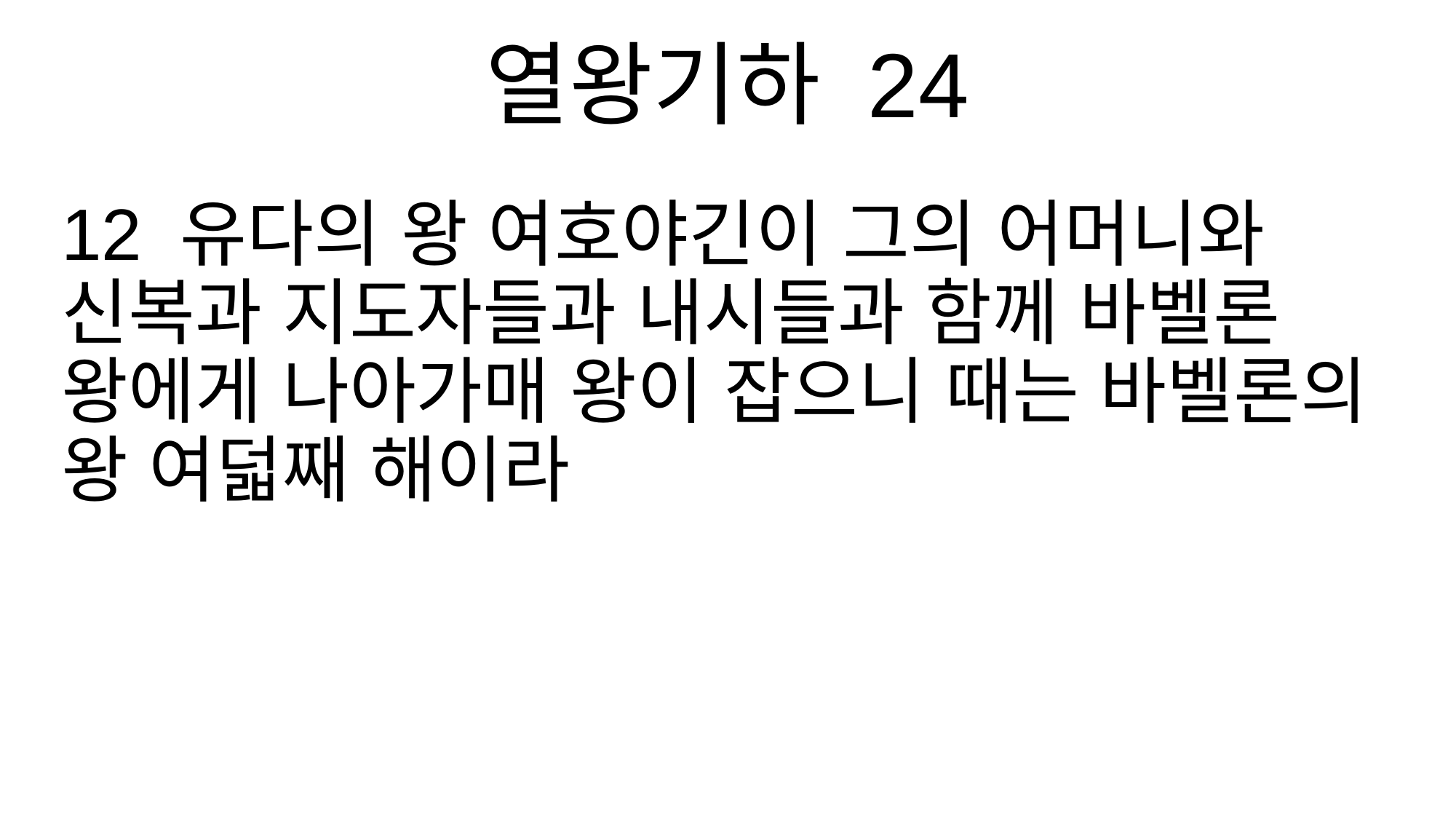

열왕기하 24
12 유다의 왕 여호야긴이 그의 어머니와 신복과 지도자들과 내시들과 함께 바벨론 왕에게 나아가매 왕이 잡으니 때는 바벨론의 왕 여덟째 해이라